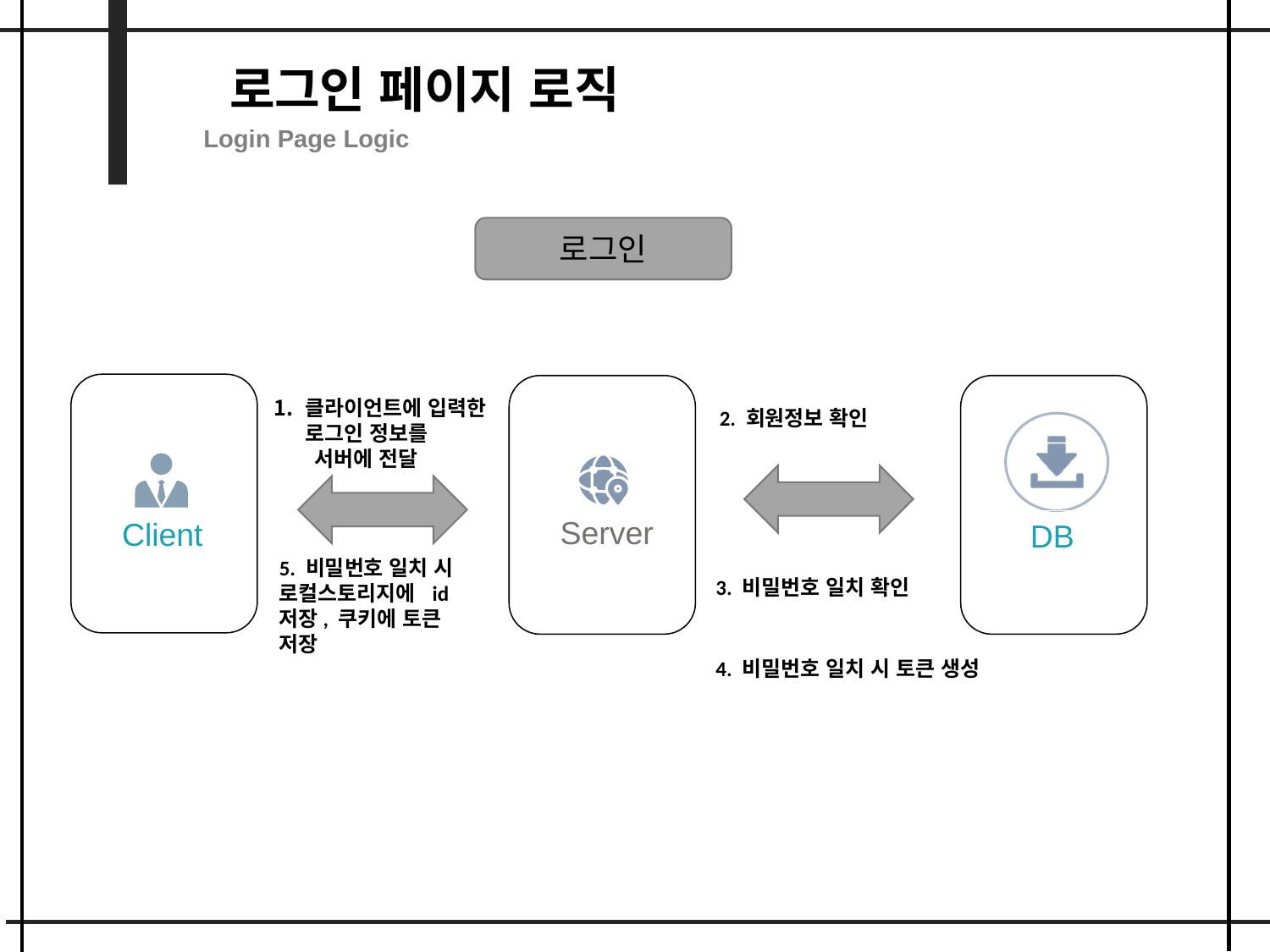

로그인 페이지 로직
Login Page Logic
로그인

클라이언트에 입력한 로그인 정보를
      서버에 전달
2. 회원정보 확인

Client
DB
Server
5. 비밀번호 일치 시 로컬스토리지에  id 저장, 쿠키에 토큰 저장
3. 비밀번호 일치 확인
4. 비밀번호 일치 시 토큰 생성